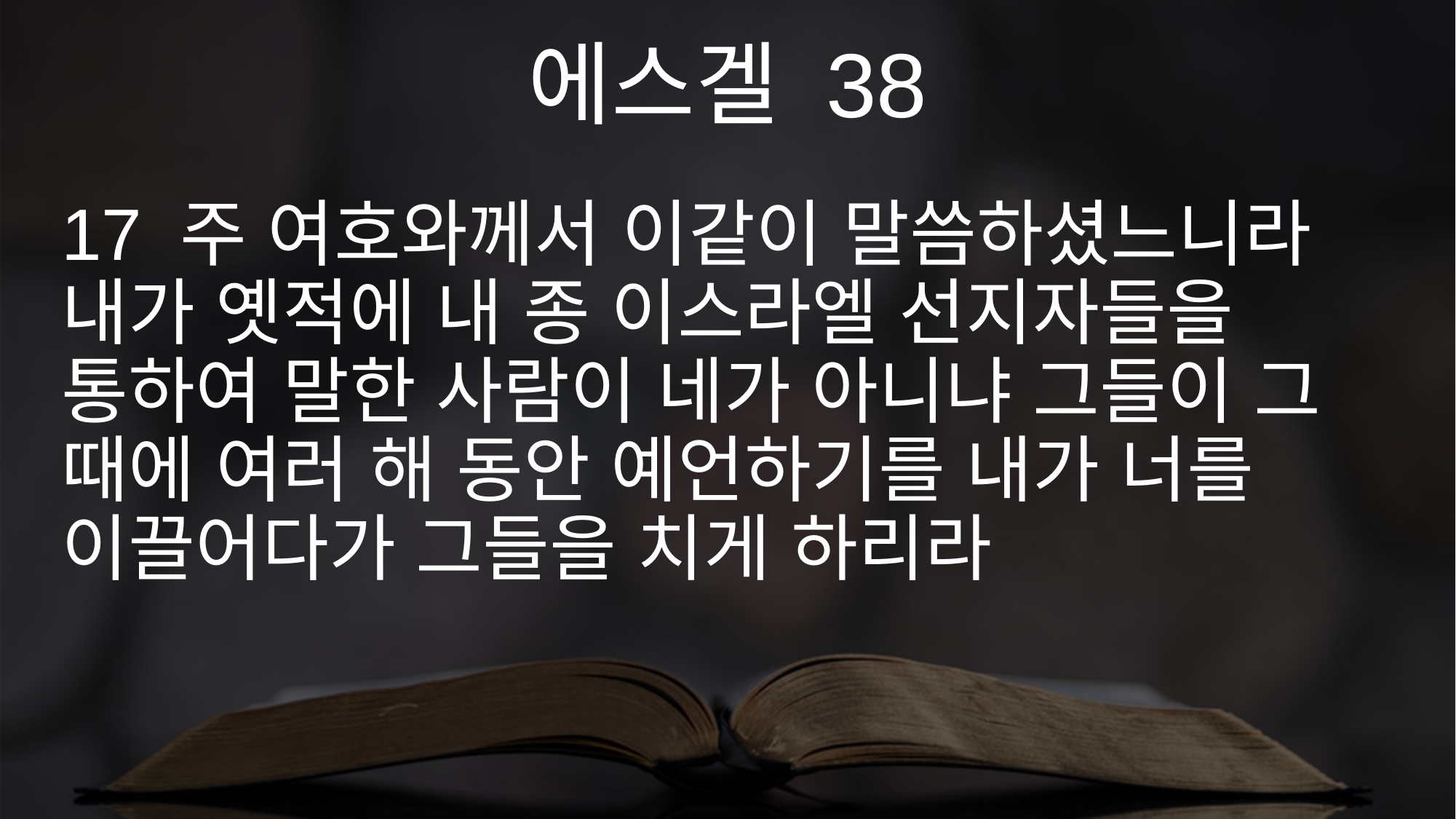

에스겔 38
17 주 여호와께서 이같이 말씀하셨느니라 내가 옛적에 내 종 이스라엘 선지자들을 통하여 말한 사람이 네가 아니냐 그들이 그 때에 여러 해 동안 예언하기를 내가 너를 이끌어다가 그들을 치게 하리라